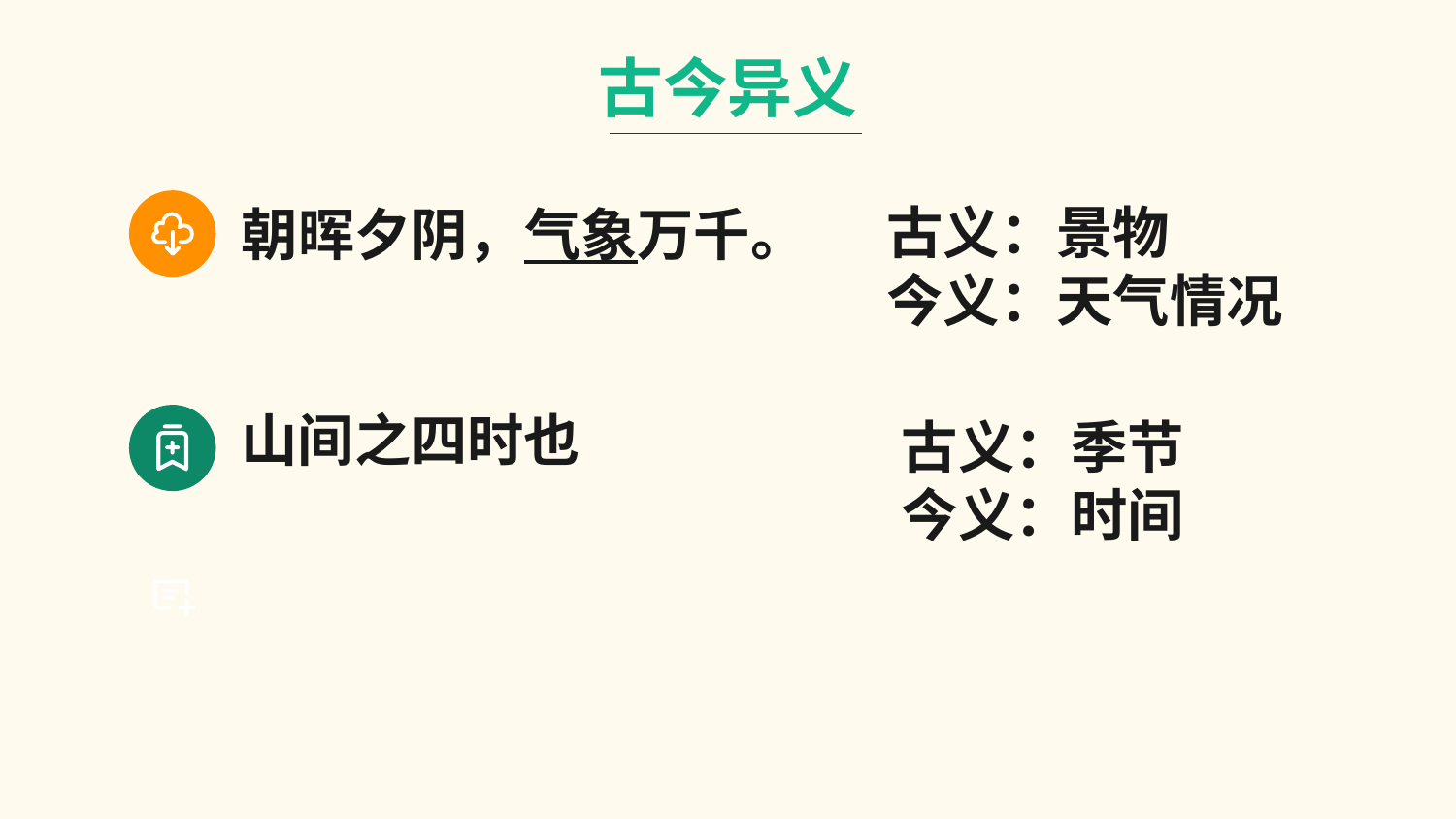

古今异义

朝晖夕阴，气象万千。

古义：景物
今义：天气情况
山间之四时也

古义：季节
今义：时间